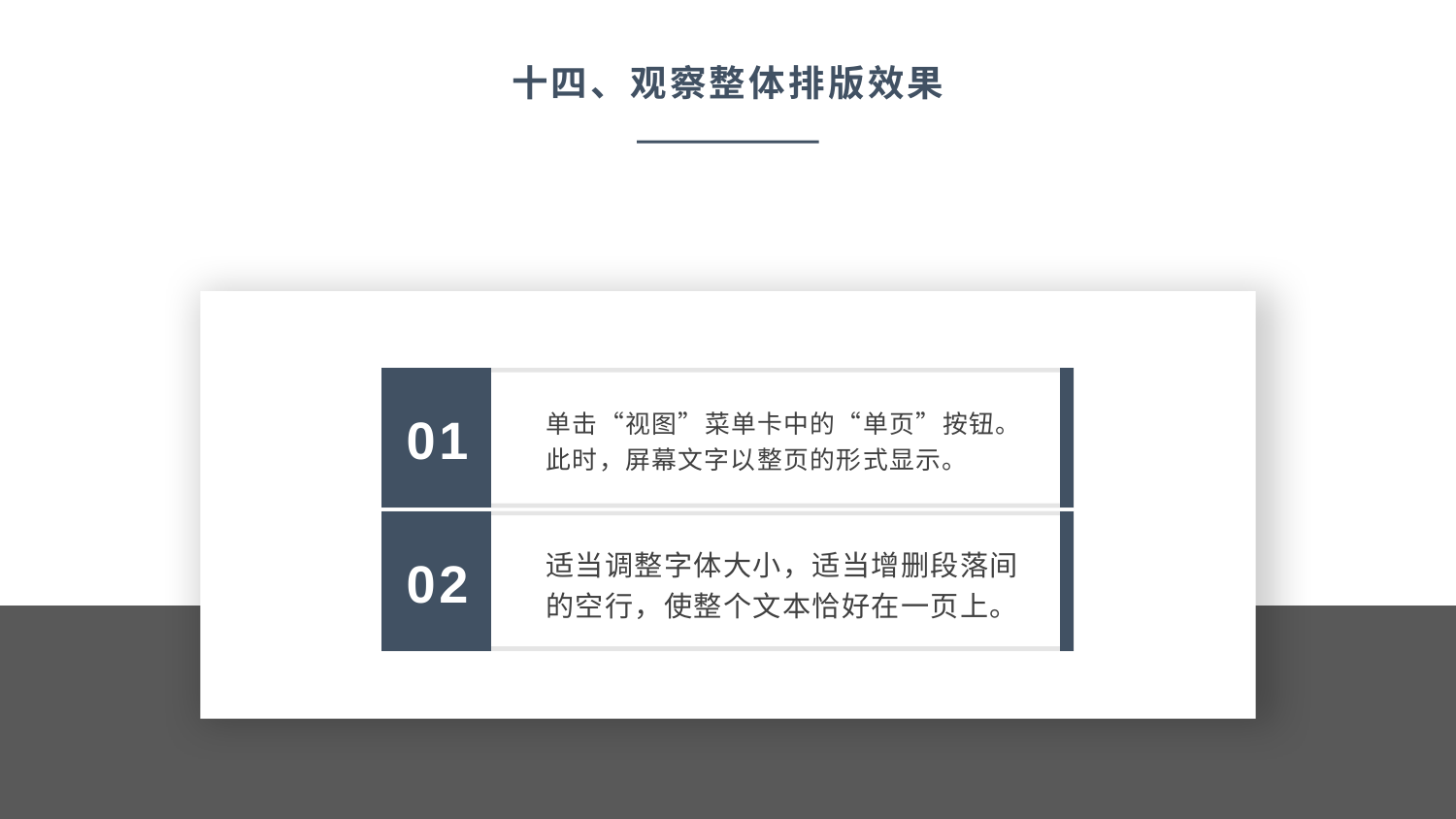

十四、观察整体排版效果

单击“视图”菜单卡中的“单页”按钮。此时，屏幕文字以整页的形式显示。
01

适当调整字体大小，适当增删段落间的空行，使整个文本恰好在一页上。
02